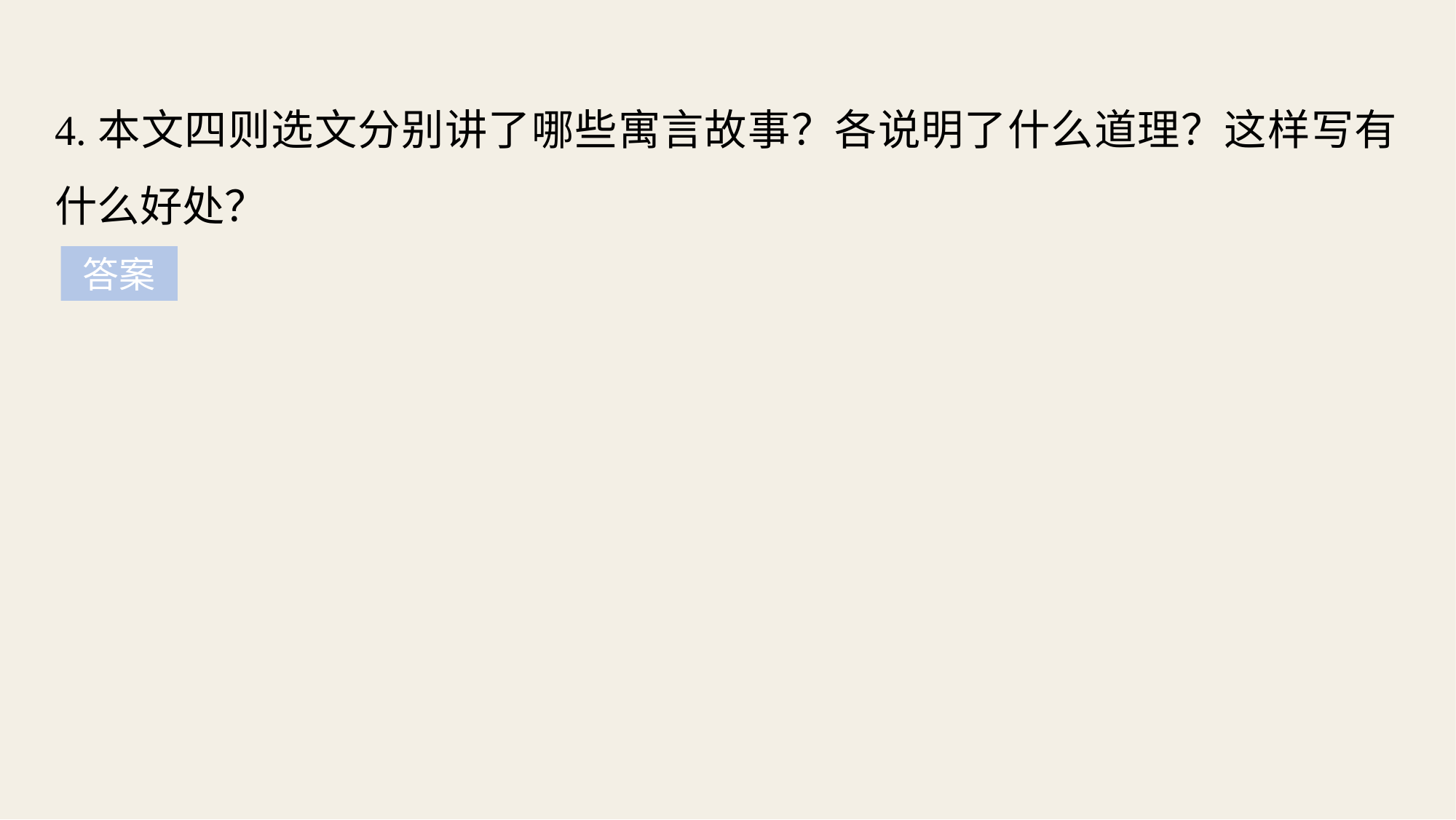

4.本文四则选文分别讲了哪些寓言故事？各说明了什么道理？这样写有什么好处？
答案